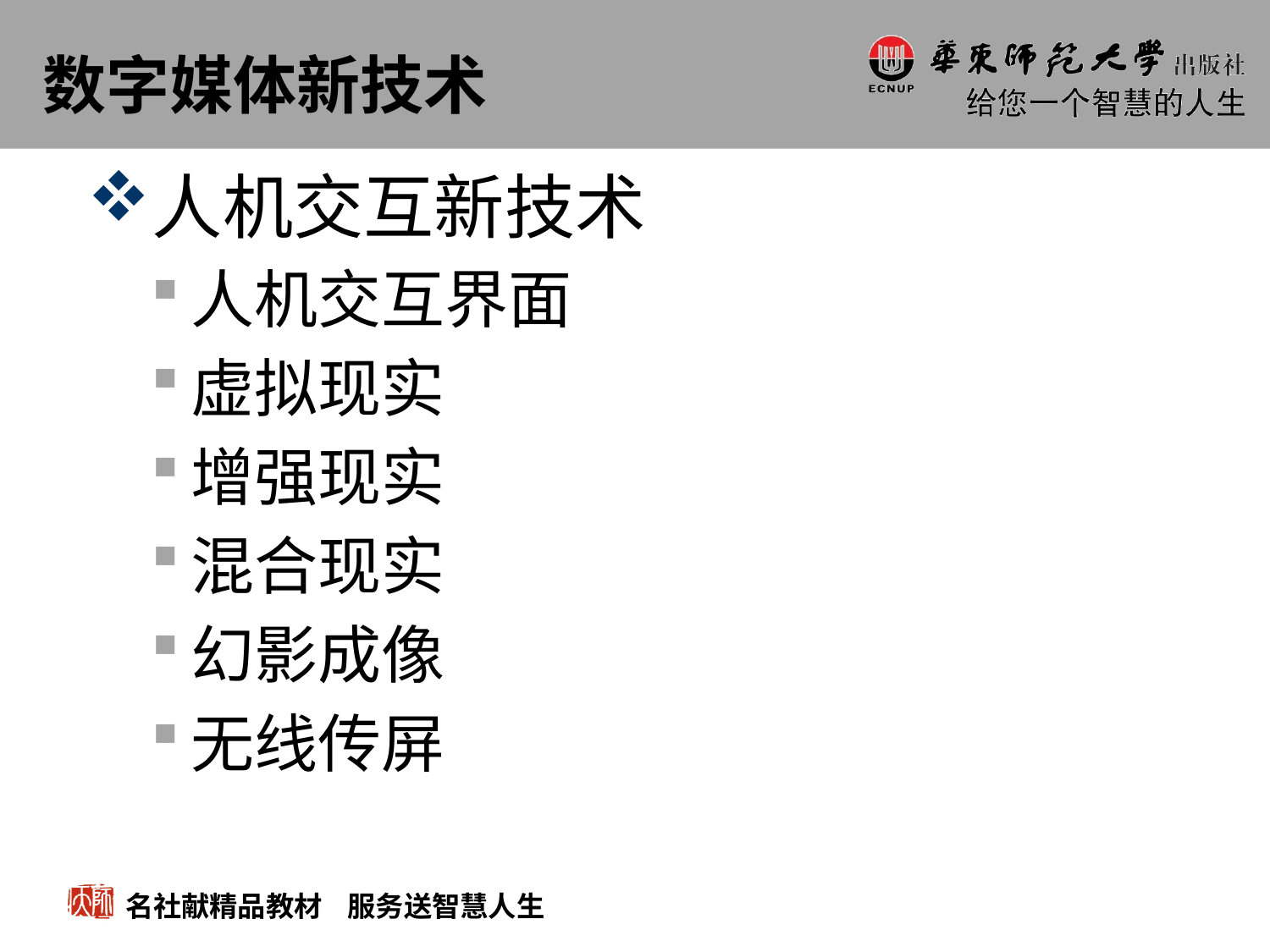

# 数字媒体新技术
人机交互新技术
人机交互界面
虚拟现实
增强现实
混合现实
幻影成像
无线传屏